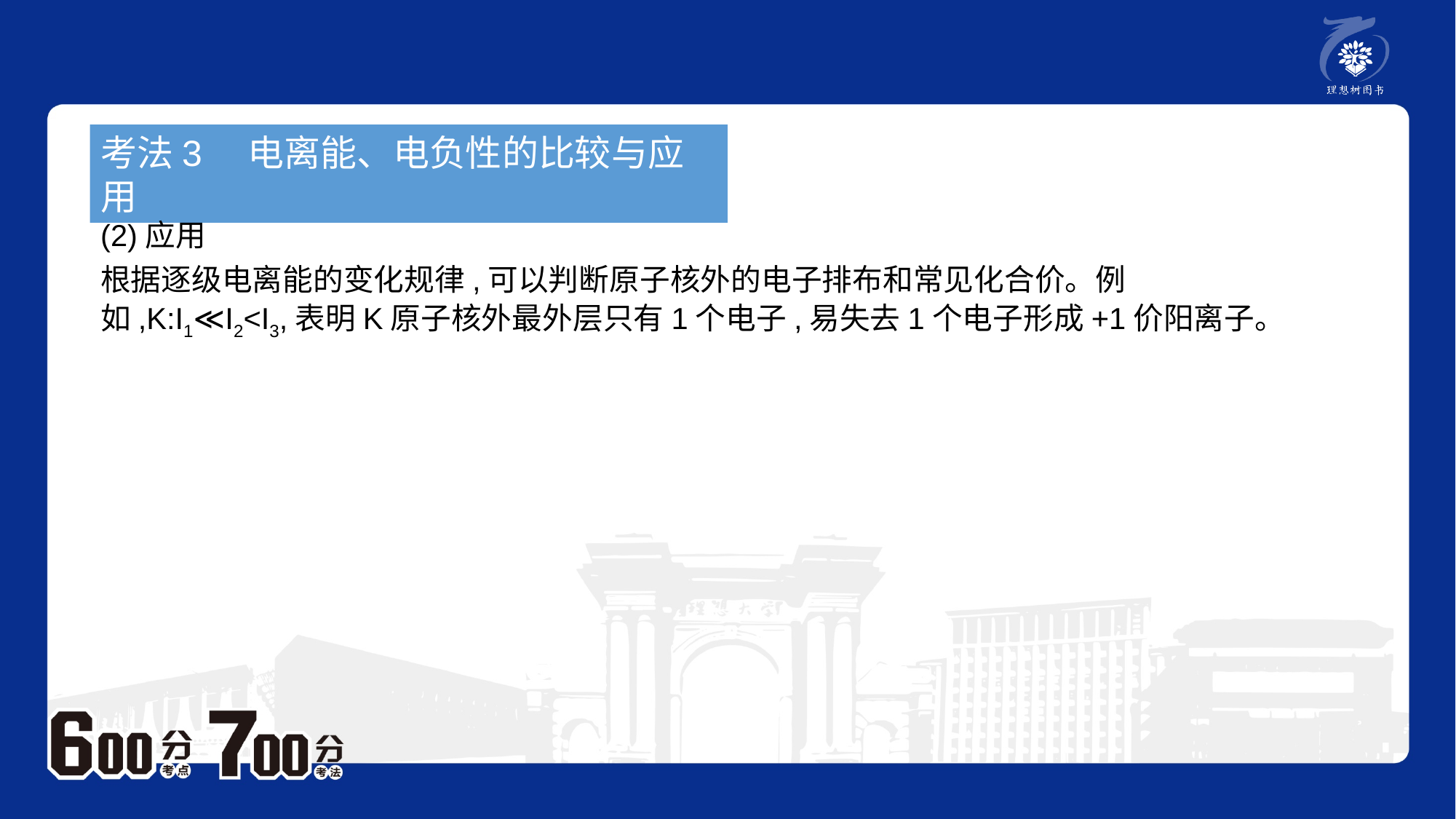

考法3　电离能、电负性的比较与应用
(2)应用
根据逐级电离能的变化规律,可以判断原子核外的电子排布和常见化合价。例如,K:I1≪I2<I3,表明K原子核外最外层只有1个电子,易失去1个电子形成+1价阳离子。